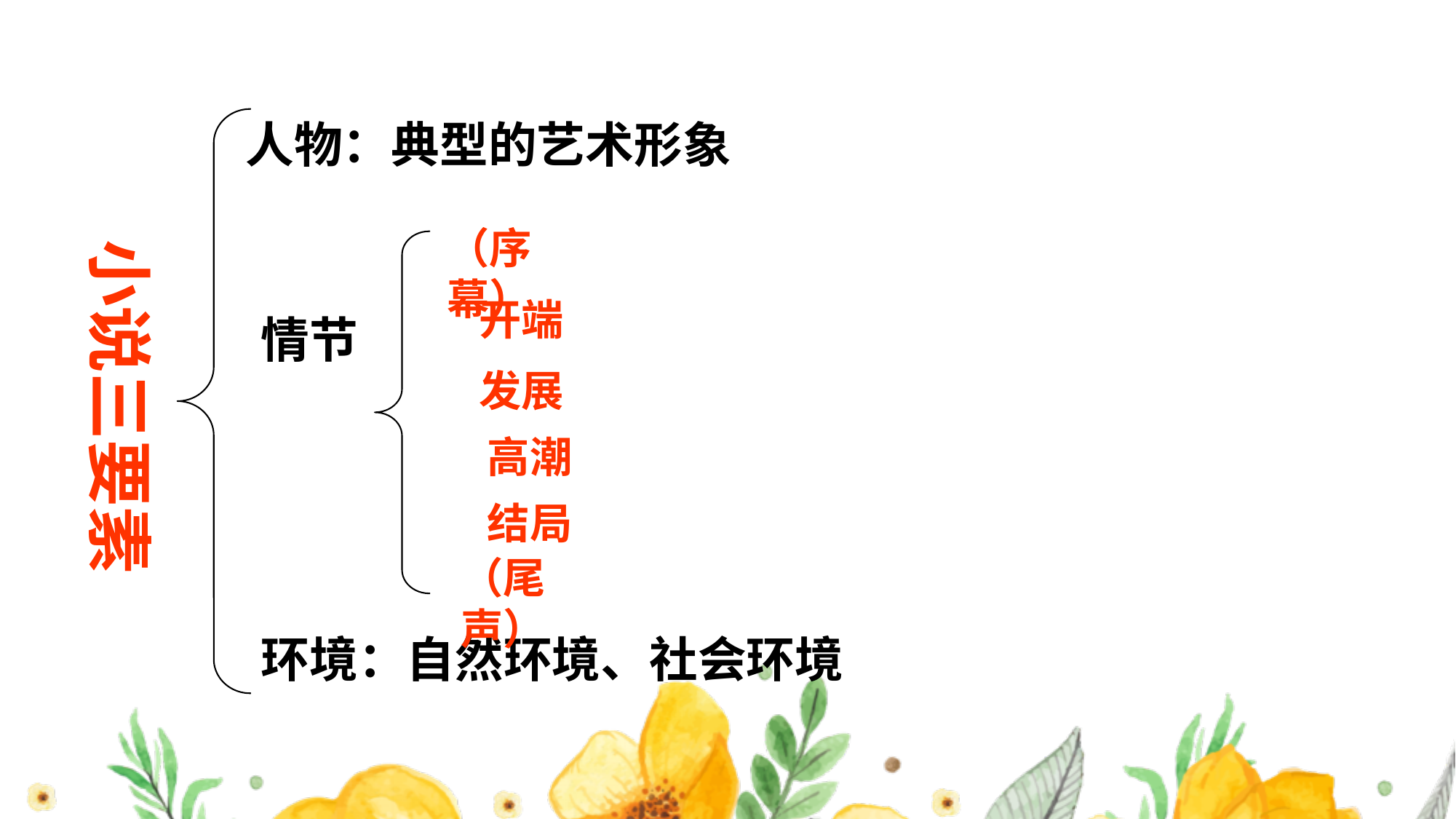

#

人物：典型的艺术形象

（序幕）
小说三要素

开端
情节
发展
高潮
结局
（尾声）
环境：自然环境、社会环境